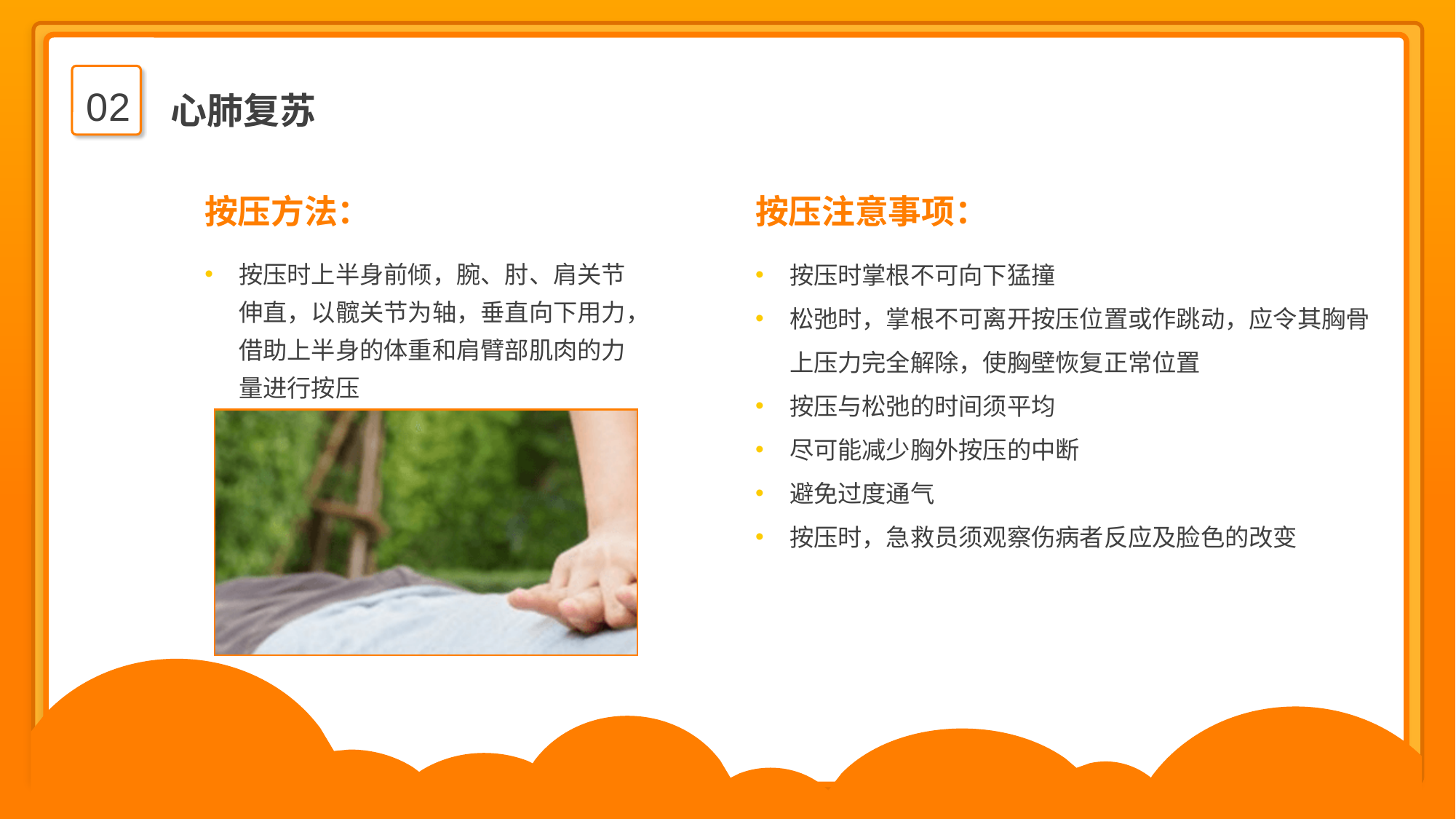

02
心肺复苏
按压方法：
按压注意事项：
按压时掌根不可向下猛撞
松弛时，掌根不可离开按压位置或作跳动，应令其胸骨上压力完全解除，使胸壁恢复正常位置
按压与松弛的时间须平均
尽可能减少胸外按压的中断
避免过度通气
按压时，急救员须观察伤病者反应及脸色的改变

按压时上半身前倾，腕、肘、肩关节伸直，以髋关节为轴，垂直向下用力，借助上半身的体重和肩臂部肌肉的力量进行按压